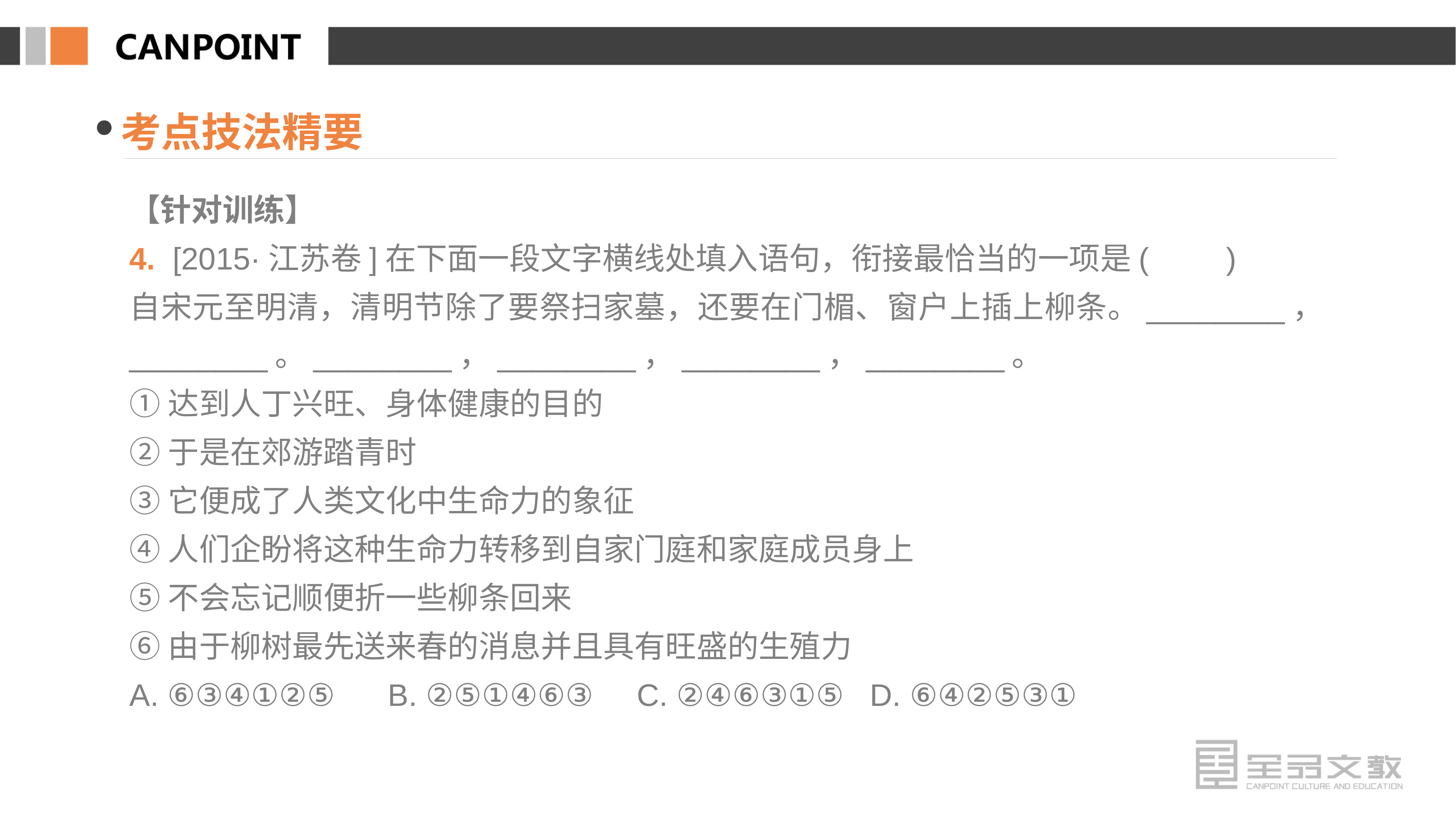

考点技法精要

【针对训练】
4.  [2015·江苏卷]在下面一段文字横线处填入语句，衔接最恰当的一项是(　　)
自宋元至明清，清明节除了要祭扫家墓，还要在门楣、窗户上插上柳条。________，________。________，________，________，________。
①达到人丁兴旺、身体健康的目的
②于是在郊游踏青时
③它便成了人类文化中生命力的象征
④人们企盼将这种生命力转移到自家门庭和家庭成员身上
⑤不会忘记顺便折一些柳条回来
⑥由于柳树最先送来春的消息并且具有旺盛的生殖力
A. ⑥③④①②⑤　 B. ②⑤①④⑥③     C. ②④⑥③①⑤   D. ⑥④②⑤③①